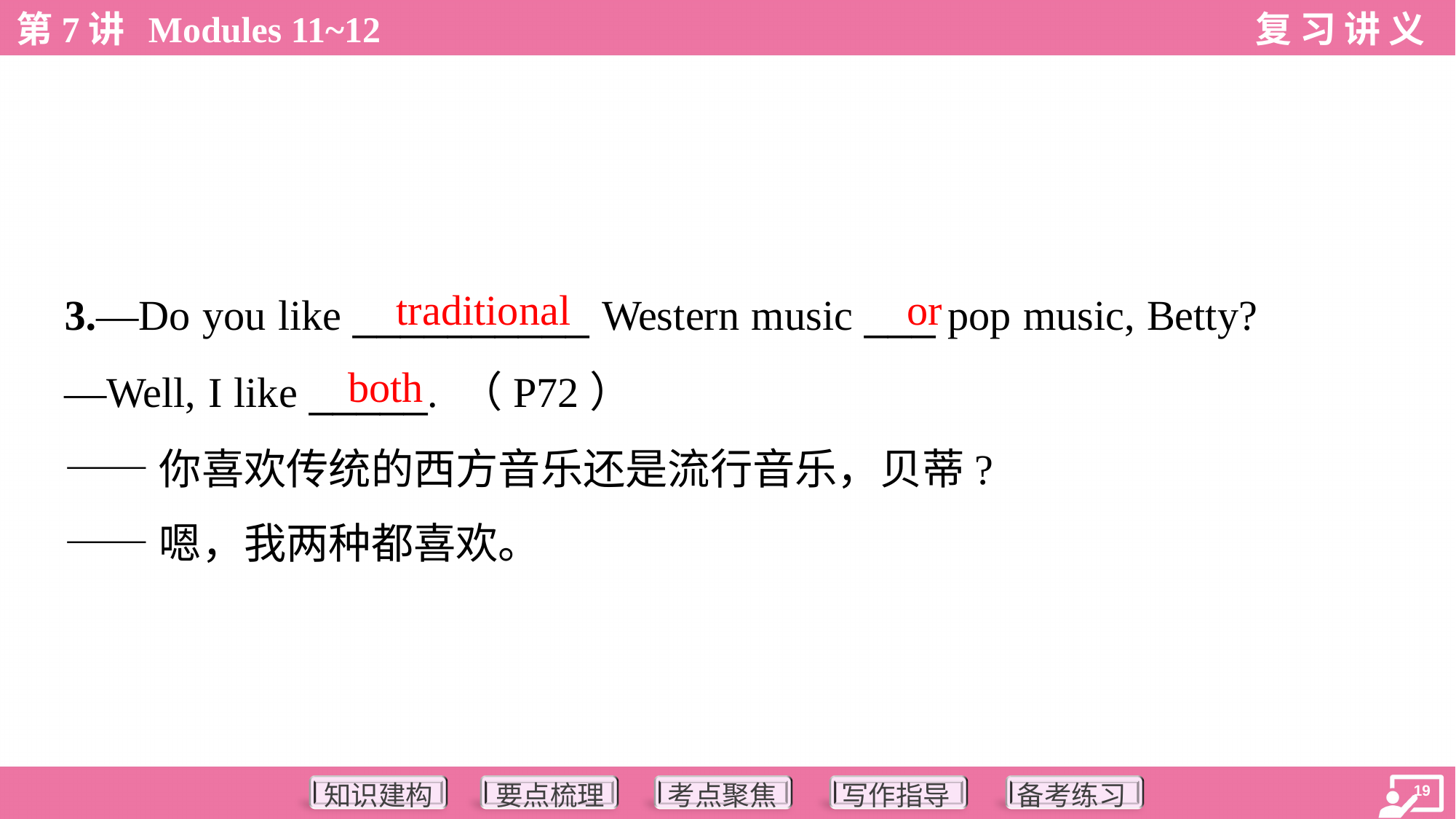

traditional
or
3.—Do you like __________ Western music ___ pop music, Betty?
—Well, I like _____. （P72）
——你喜欢传统的西方音乐还是流行音乐，贝蒂?
——嗯，我两种都喜欢。
both